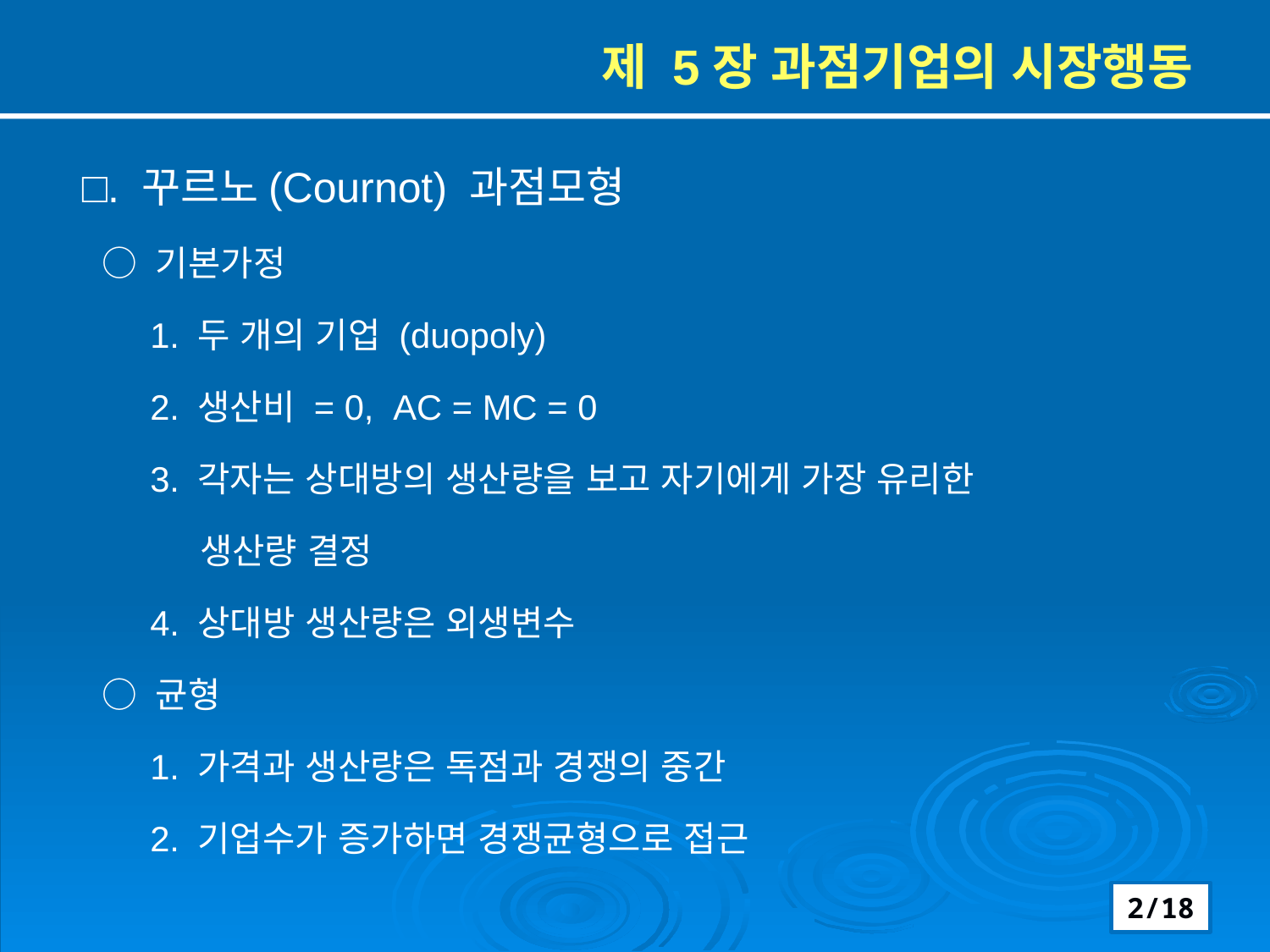

제 5장 과점기업의 시장행동

□. 꾸르노(Cournot) 과점모형
  ○ 기본가정
       1. 두 개의 기업 (duopoly)
       2. 생산비 = 0,  AC = MC = 0
       3. 각자는 상대방의 생산량을 보고 자기에게 가장 유리한
           생산량 결정
       4. 상대방 생산량은 외생변수
  ○ 균형
       1. 가격과 생산량은 독점과 경쟁의 중간
       2. 기업수가 증가하면 경쟁균형으로 접근
2/18